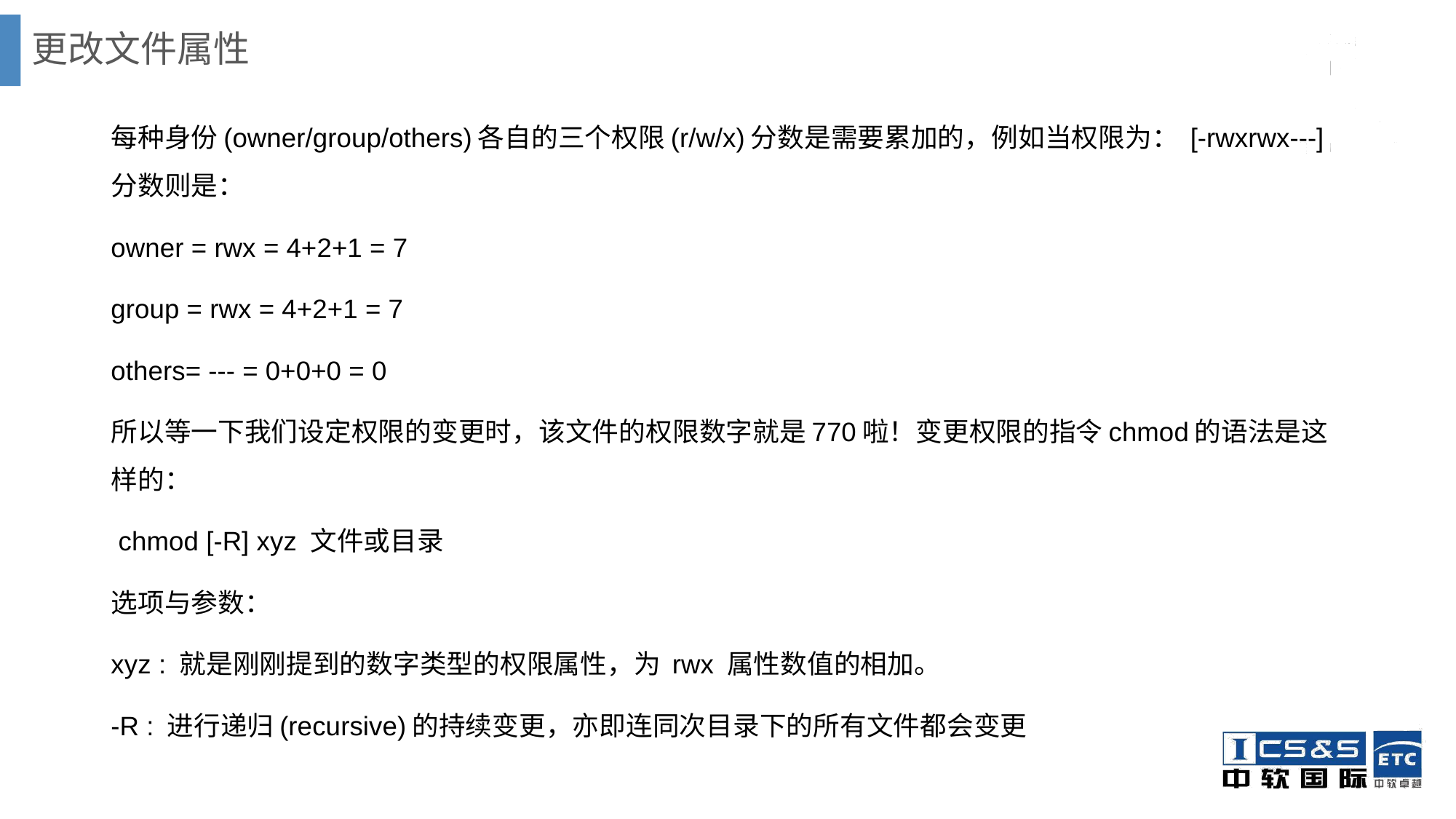

# 更改文件属性
每种身份(owner/group/others)各自的三个权限(r/w/x)分数是需要累加的，例如当权限为： [-rwxrwx---] 分数则是：
owner = rwx = 4+2+1 = 7
group = rwx = 4+2+1 = 7
others= --- = 0+0+0 = 0
所以等一下我们设定权限的变更时，该文件的权限数字就是770啦！变更权限的指令chmod的语法是这样的：
 chmod [-R] xyz 文件或目录
选项与参数：
xyz : 就是刚刚提到的数字类型的权限属性，为 rwx 属性数值的相加。
-R : 进行递归(recursive)的持续变更，亦即连同次目录下的所有文件都会变更